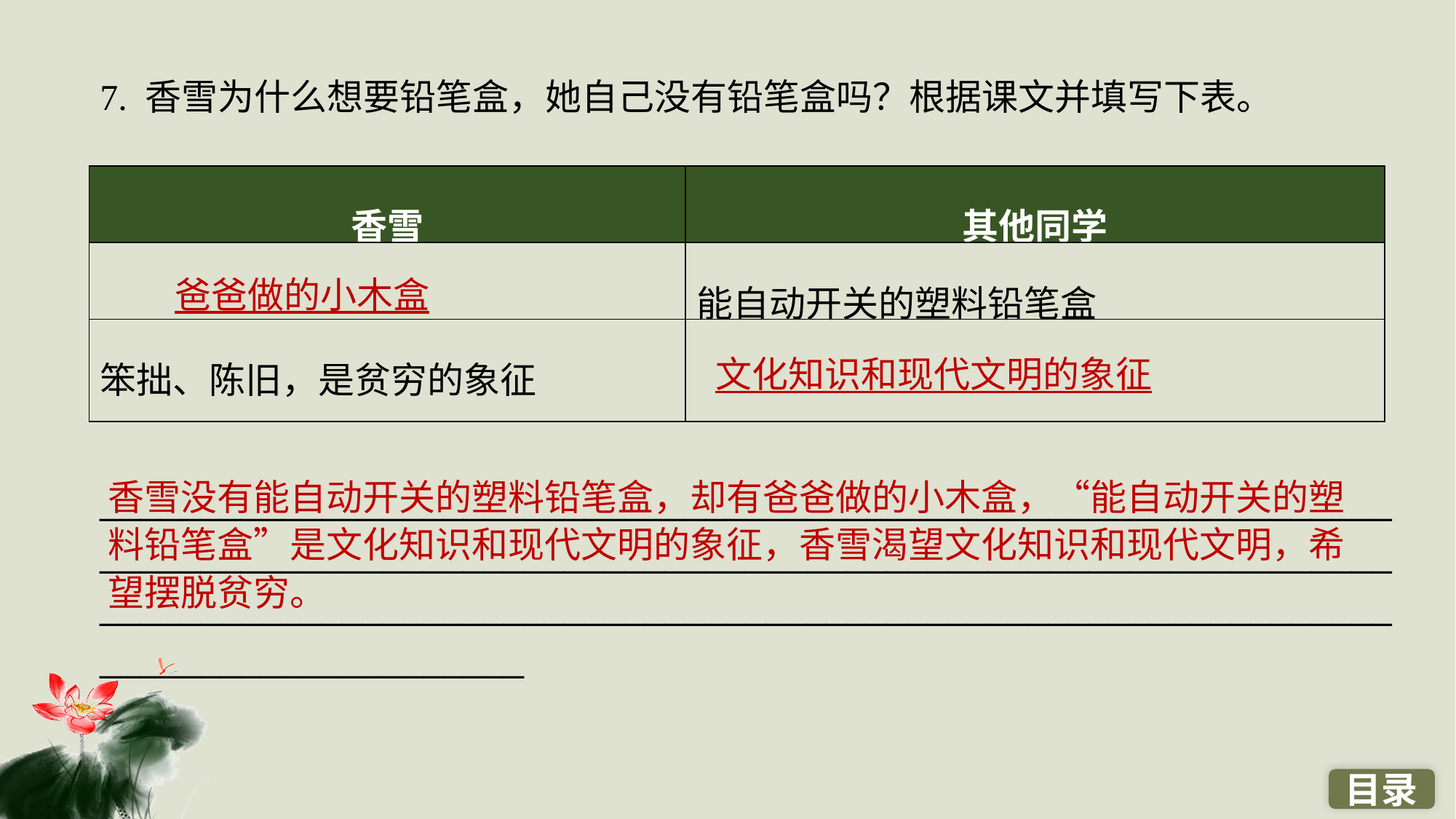

7. 香雪为什么想要铅笔盒，她自己没有铅笔盒吗？根据课文并填写下表。
| 香雪 | 其他同学 |
| --- | --- |
|  | 能自动开关的塑料铅笔盒 |
| 笨拙、陈旧，是贫穷的象征 |  |
爸爸做的小木盒
文化知识和现代文明的象征
_____________________________________________________________________________________________________________________________________________________________________________________________________________________
香雪没有能自动开关的塑料铅笔盒，却有爸爸做的小木盒，“能自动开关的塑料铅笔盒”是文化知识和现代文明的象征，香雪渴望文化知识和现代文明，希望摆脱贫穷。